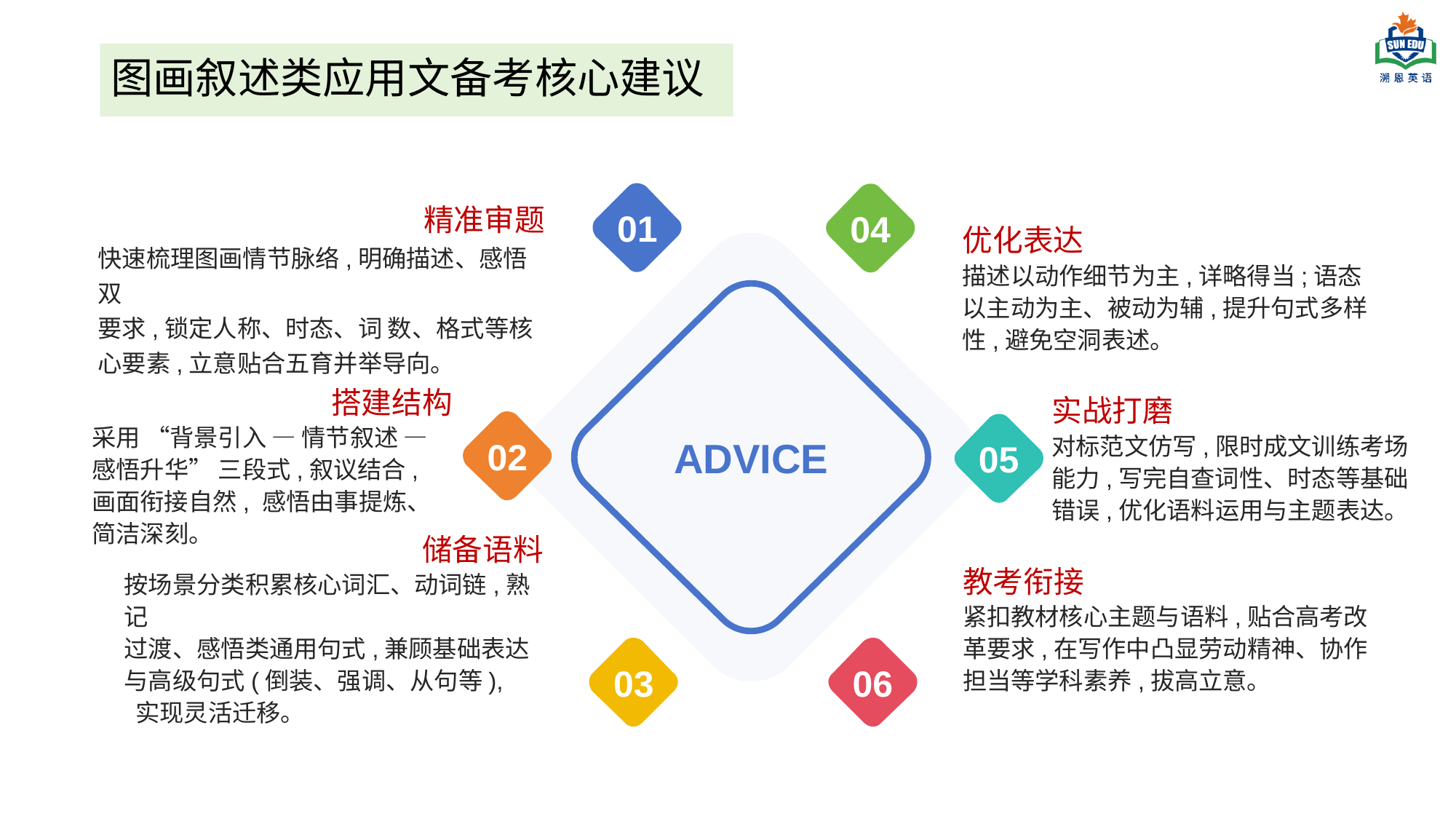

# 图画叙述类应用文备考核心建议
01
04
精准审题
快速梳理图画情节脉络,明确描述、感悟双
要求,锁定人称、时态、词 数、格式等核
心要素,立意贴合五育并举导向。
优化表达
描述以动作细节为主,详略得当;语态以主动为主、被动为辅,提升句式多样性,避免空洞表述。

ADVICE
搭建结构
采用 “背景引入 — 情节叙述 —
感悟升华” 三段式,叙议结合,
画面衔接自然, 感悟由事提炼、
简洁深刻。
实战打磨
对标范文仿写,限时成文训练考场能力,写完自查词性、时态等基础错误,优化语料运用与主题表达。
02
05
储备语料
按场景分类积累核心词汇、动词链,熟记
过渡、感悟类通用句式,兼顾基础表达
与高级句式(倒装、强调、从句等),
 实现灵活迁移。
教考衔接
紧扣教材核心主题与语料,贴合高考改革要求,在写作中凸显劳动精神、协作担当等学科素养,拔高立意。
03
06